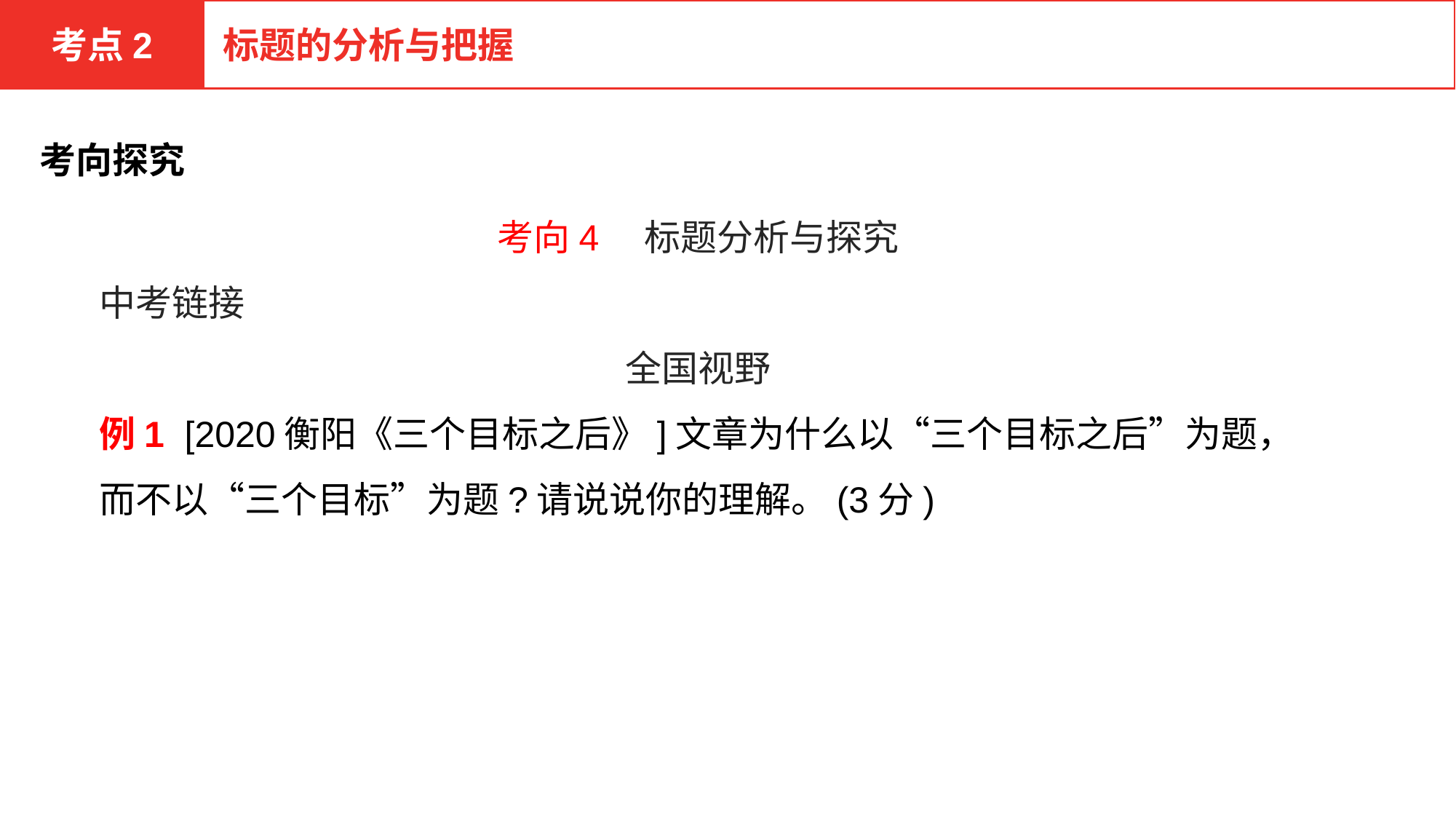

考点2
标题的分析与把握
考向探究
考向4　标题分析与探究
中考链接
全国视野
例1  [2020衡阳《三个目标之后》]文章为什么以“三个目标之后”为题，而不以“三个目标”为题?请说说你的理解。(3分)